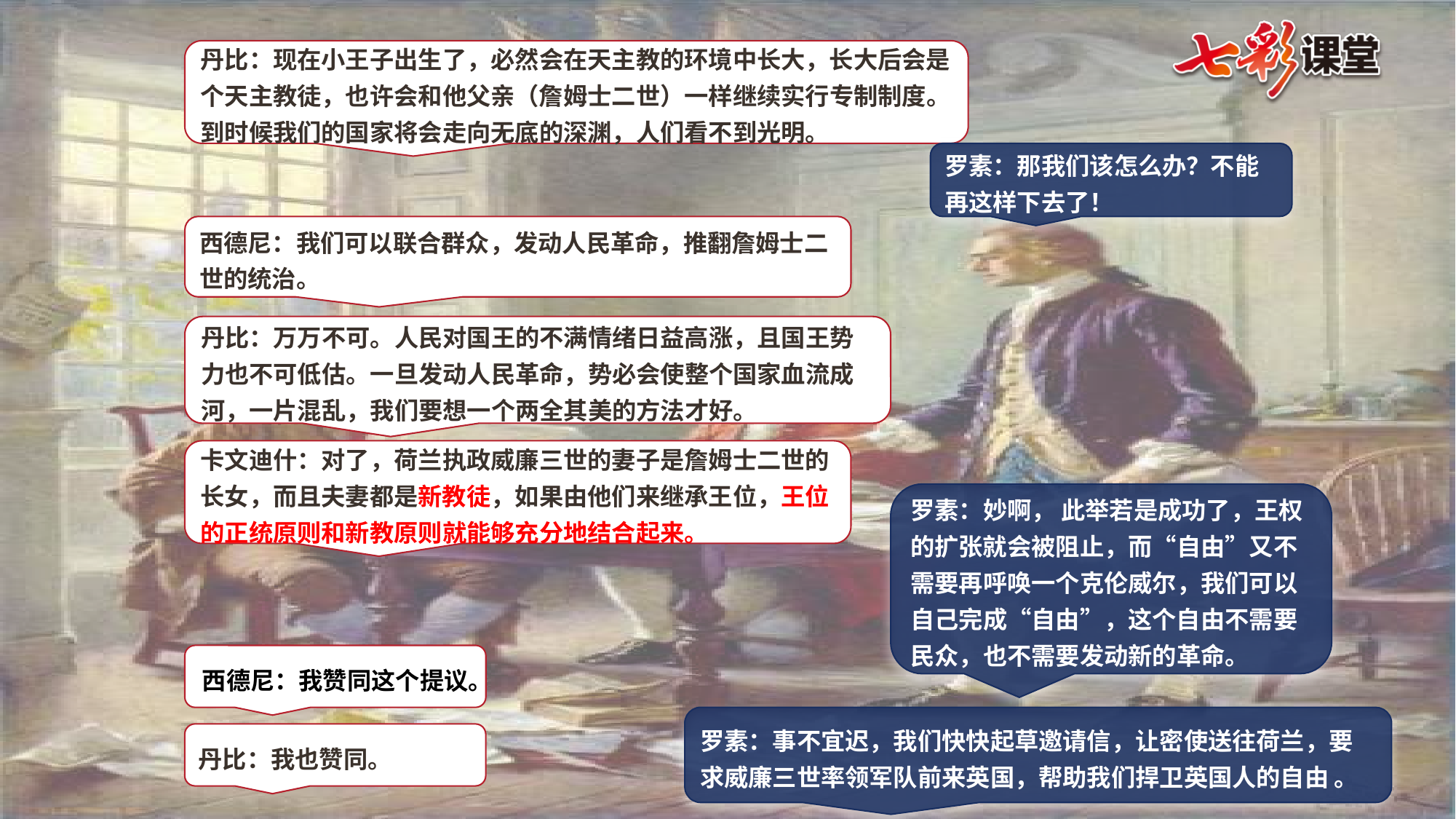

丹比：现在小王子出生了，必然会在天主教的环境中长大，长大后会是个天主教徒，也许会和他父亲（詹姆士二世）一样继续实行专制制度。到时候我们的国家将会走向无底的深渊，人们看不到光明。
罗素：那我们该怎么办？不能再这样下去了！
西德尼：我们可以联合群众，发动人民革命，推翻詹姆士二世的统治。
丹比：万万不可。人民对国王的不满情绪日益高涨，且国王势力也不可低估。一旦发动人民革命，势必会使整个国家血流成河，一片混乱，我们要想一个两全其美的方法才好。
卡文迪什：对了，荷兰执政威廉三世的妻子是詹姆士二世的长女，而且夫妻都是新教徒，如果由他们来继承王位，王位的正统原则和新教原则就能够充分地结合起来。
罗素：妙啊， 此举若是成功了，王权的扩张就会被阻止，而“自由”又不需要再呼唤一个克伦威尔，我们可以自己完成“自由”，这个自由不需要民众，也不需要发动新的革命。
西德尼：我赞同这个提议。
罗素：事不宜迟，我们快快起草邀请信，让密使送往荷兰，要求威廉三世率领军队前来英国，帮助我们捍卫英国人的自由 。
丹比：我也赞同。